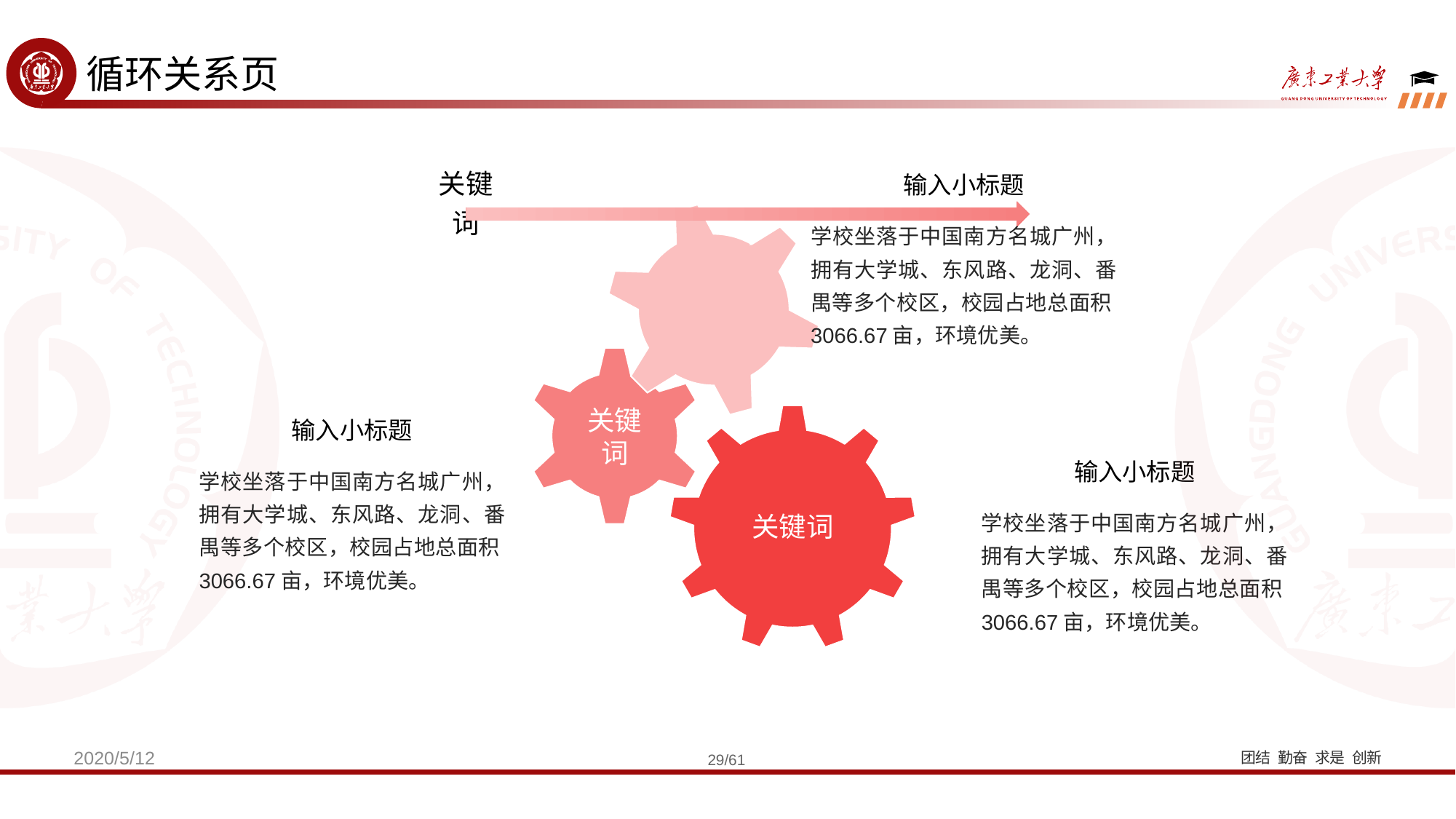

循环关系页

输入小标题
学校坐落于中国南方名城广州，拥有大学城、东风路、龙洞、番禺等多个校区，校园占地总面积3066.67亩，环境优美。
关键词
关键词
关键词
输入小标题
学校坐落于中国南方名城广州，拥有大学城、东风路、龙洞、番禺等多个校区，校园占地总面积3066.67亩，环境优美。
输入小标题
学校坐落于中国南方名城广州，拥有大学城、东风路、龙洞、番禺等多个校区，校园占地总面积3066.67亩，环境优美。